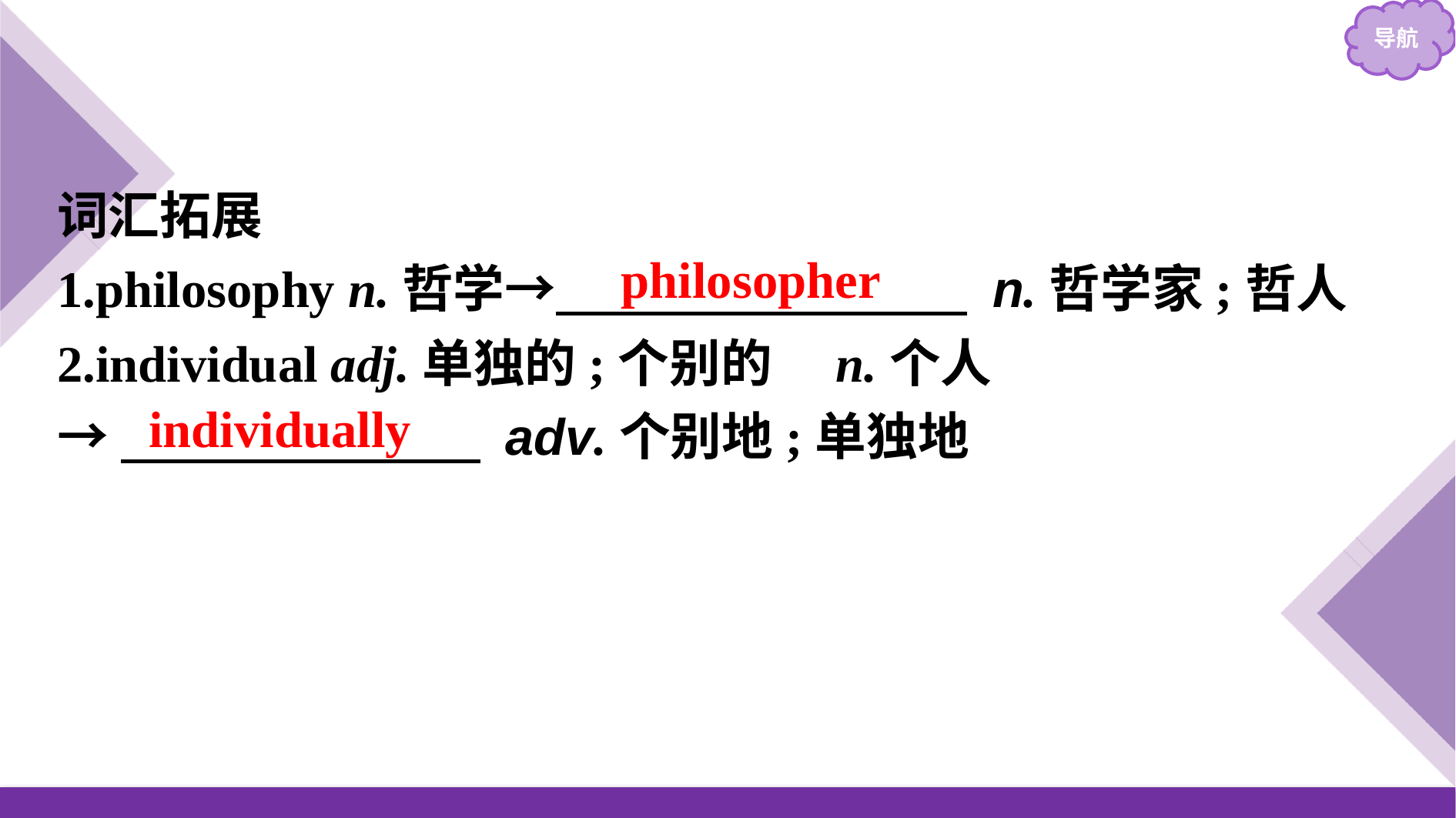

词汇拓展
1.philosophy n.哲学→　　　　　　　　 n.哲学家;哲人
2.individual adj.单独的;个别的　n.个人
→　　　　　　　 adv.个别地;单独地
philosopher
individually